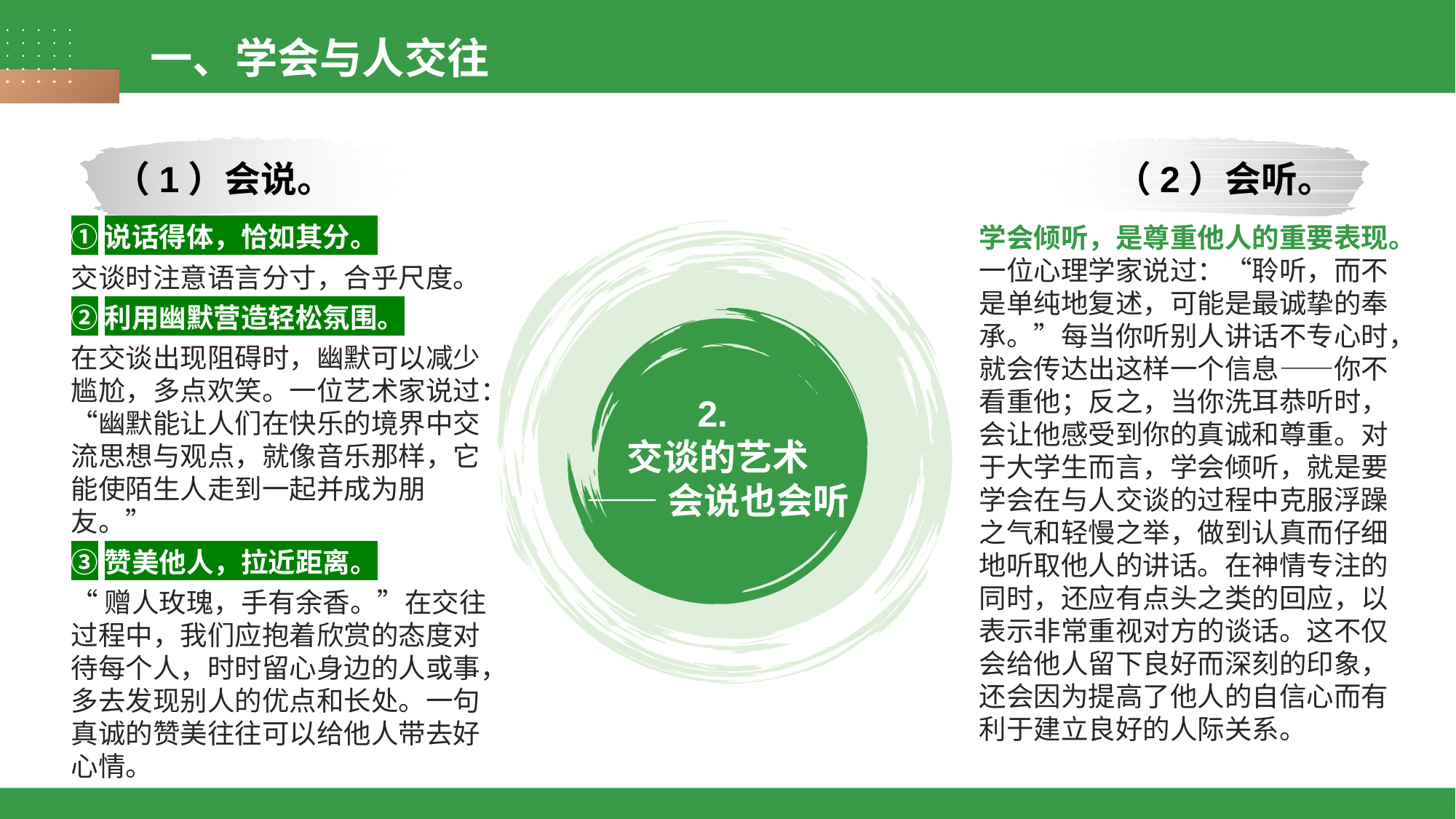

一、学会与人交往
（1）会说。
（2）会听。
①说话得体，恰如其分。
交谈时注意语言分寸，合乎尺度。
②利用幽默营造轻松氛围。
在交谈出现阻碍时，幽默可以减少尴尬，多点欢笑。一位艺术家说过：“幽默能让人们在快乐的境界中交流思想与观点，就像音乐那样，它能使陌生人走到一起并成为朋友。”
③赞美他人，拉近距离。
“赠人玫瑰，手有余香。”在交往过程中，我们应抱着欣赏的态度对待每个人，时时留心身边的人或事，多去发现别人的优点和长处。一句真诚的赞美往往可以给他人带去好心情。

学会倾听，是尊重他人的重要表现。一位心理学家说过：“聆听，而不是单纯地复述，可能是最诚挚的奉承。”每当你听别人讲话不专心时，就会传达出这样一个信息——你不看重他；反之，当你洗耳恭听时，会让他感受到你的真诚和尊重。对于大学生而言，学会倾听，就是要学会在与人交谈的过程中克服浮躁之气和轻慢之举，做到认真而仔细地听取他人的讲话。在神情专注的同时，还应有点头之类的回应，以表示非常重视对方的谈话。这不仅会给他人留下良好而深刻的印象，还会因为提高了他人的自信心而有利于建立良好的人际关系。

2.
交谈的艺术
——会说也会听